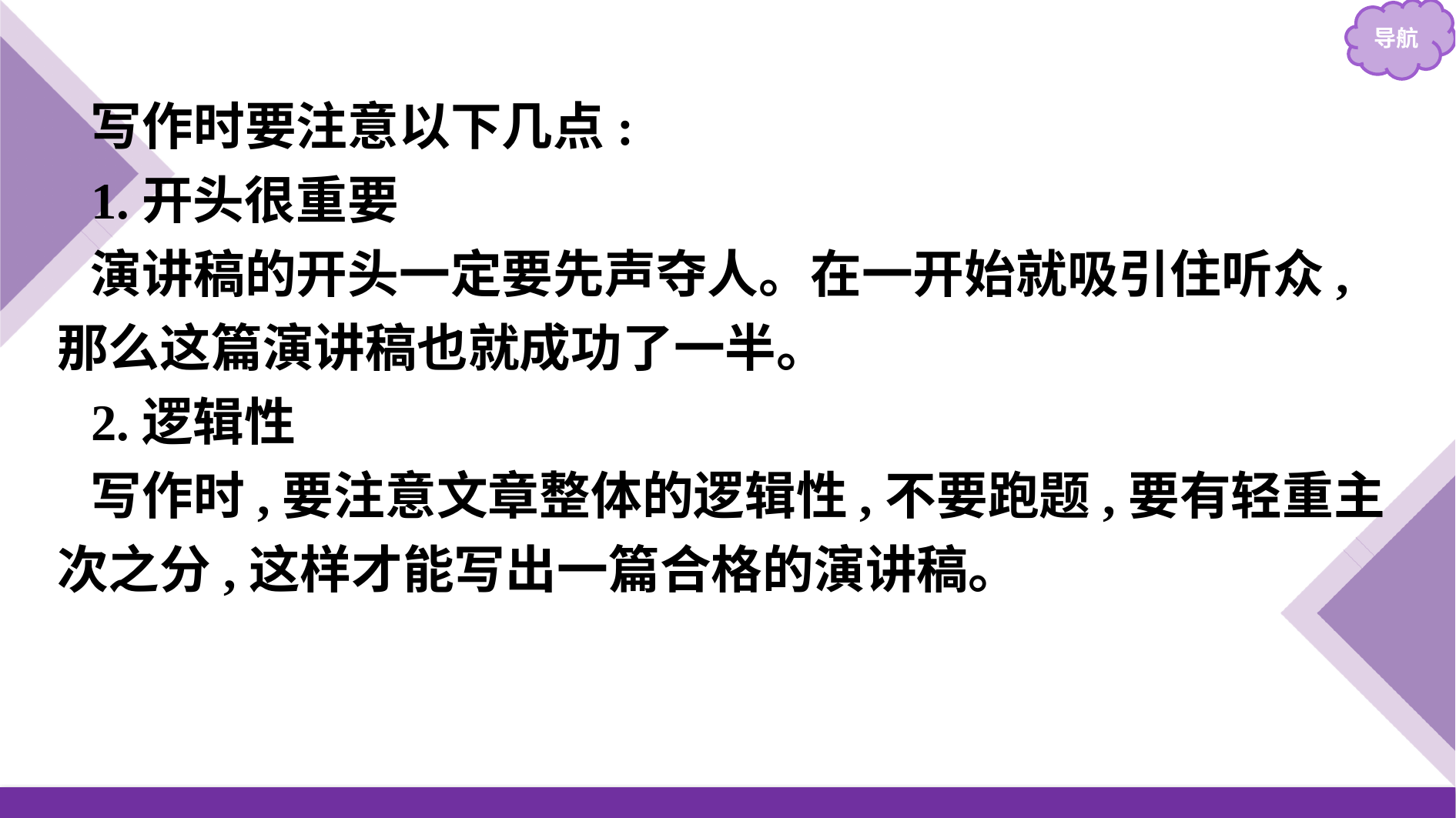

写作时要注意以下几点:
1.开头很重要
演讲稿的开头一定要先声夺人。在一开始就吸引住听众,那么这篇演讲稿也就成功了一半。
2.逻辑性
写作时,要注意文章整体的逻辑性,不要跑题,要有轻重主次之分,这样才能写出一篇合格的演讲稿。